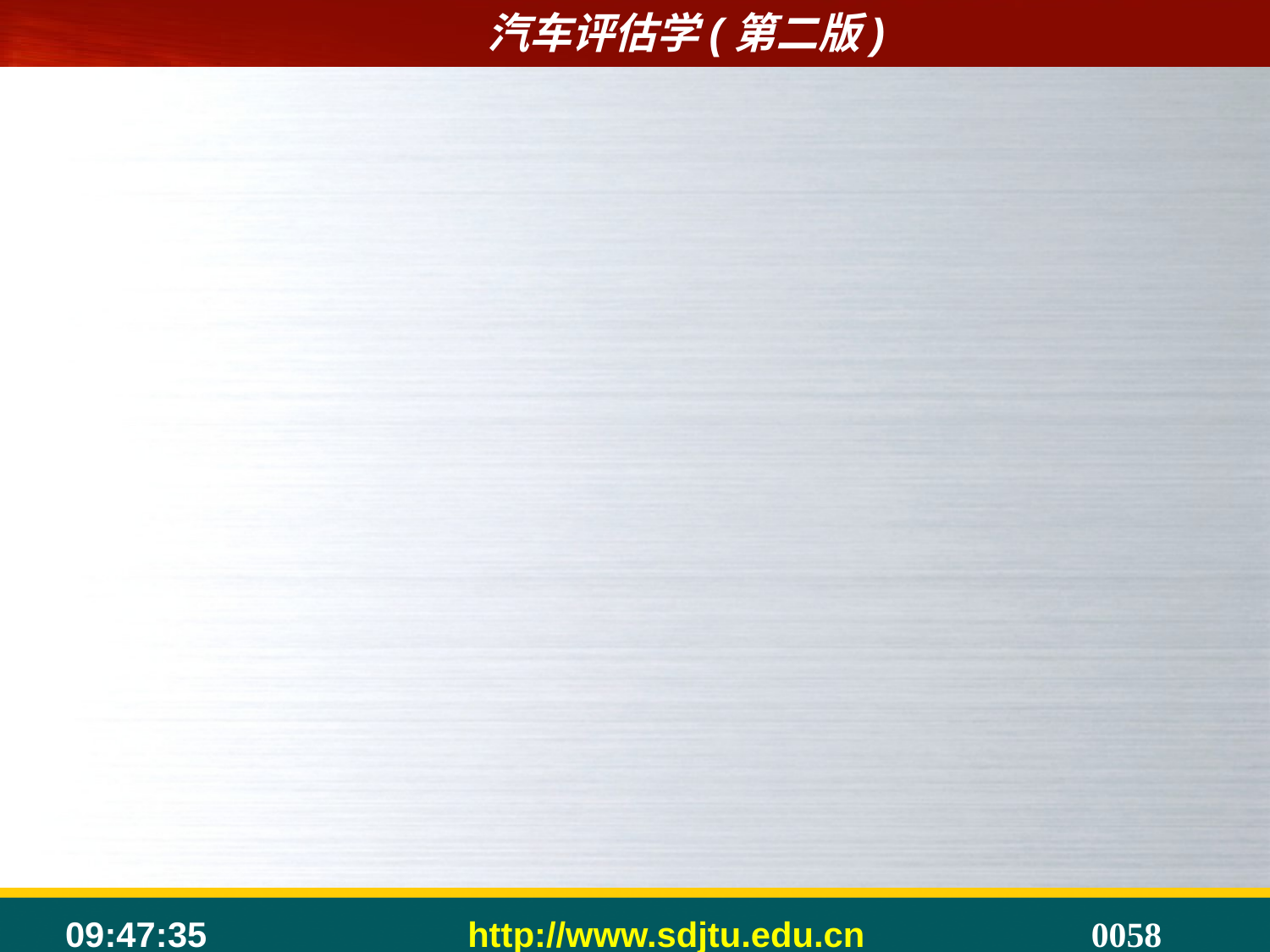

3.2.3汽车动态试验后的检查
	1.检查各部件的温度
	检查运动机件是否存在过热情况。查看轮毂、制动鼓、传动轴、变速器壳、中间轴承、驱动桥壳等的温度，不应有过热现象。
	2.检查渗漏现象
	在发动机运转及停车时，水箱、水泵、缸体、缸盖、暖风装置以及所有连接部位皆不得有明显的渗水、漏水现象。